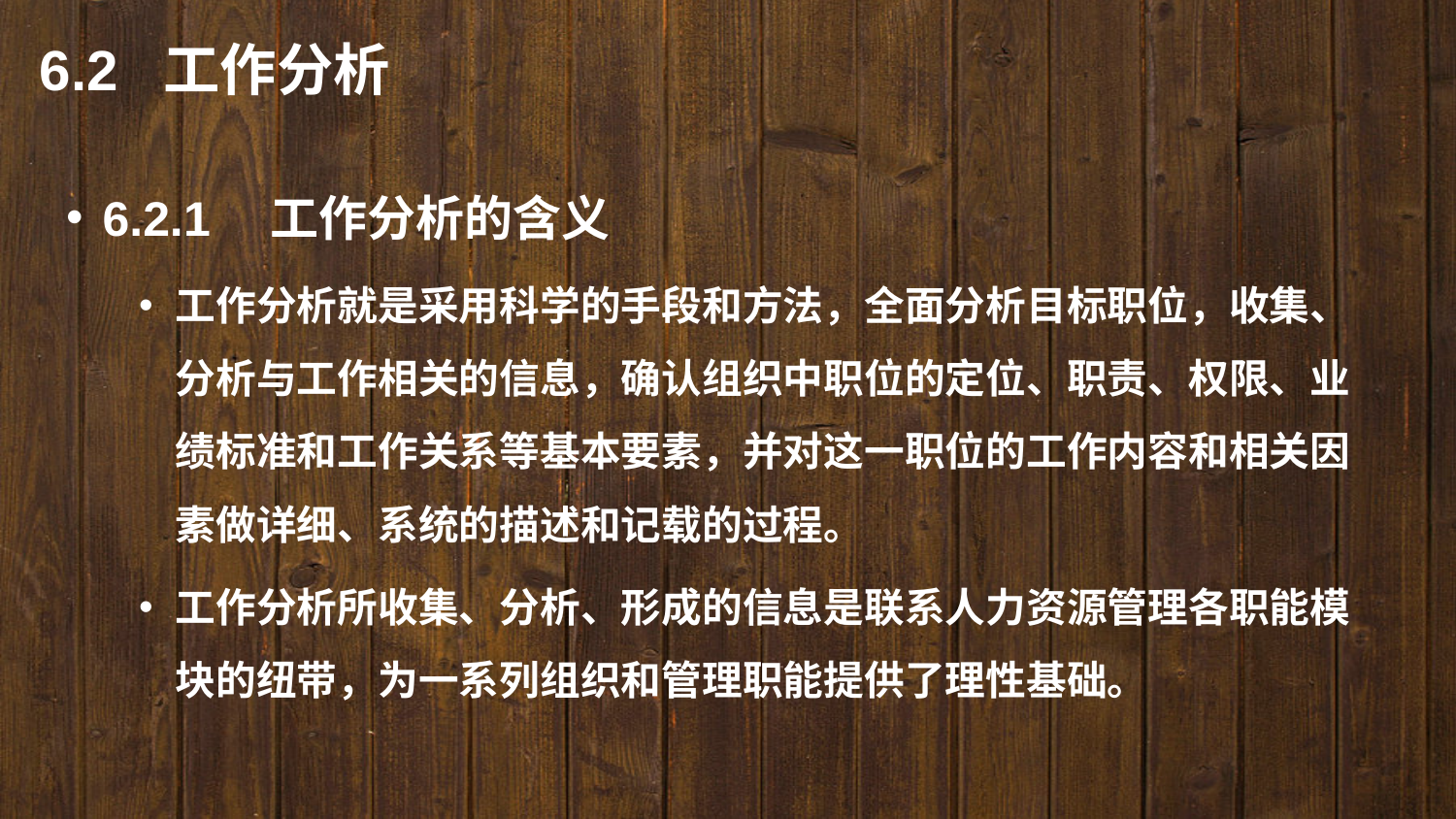

6.2  工作分析
6.2.1　工作分析的含义
工作分析就是采用科学的手段和方法，全面分析目标职位，收集、分析与工作相关的信息，确认组织中职位的定位、职责、权限、业绩标准和工作关系等基本要素，并对这一职位的工作内容和相关因素做详细、系统的描述和记载的过程。
工作分析所收集、分析、形成的信息是联系人力资源管理各职能模块的纽带，为一系列组织和管理职能提供了理性基础。